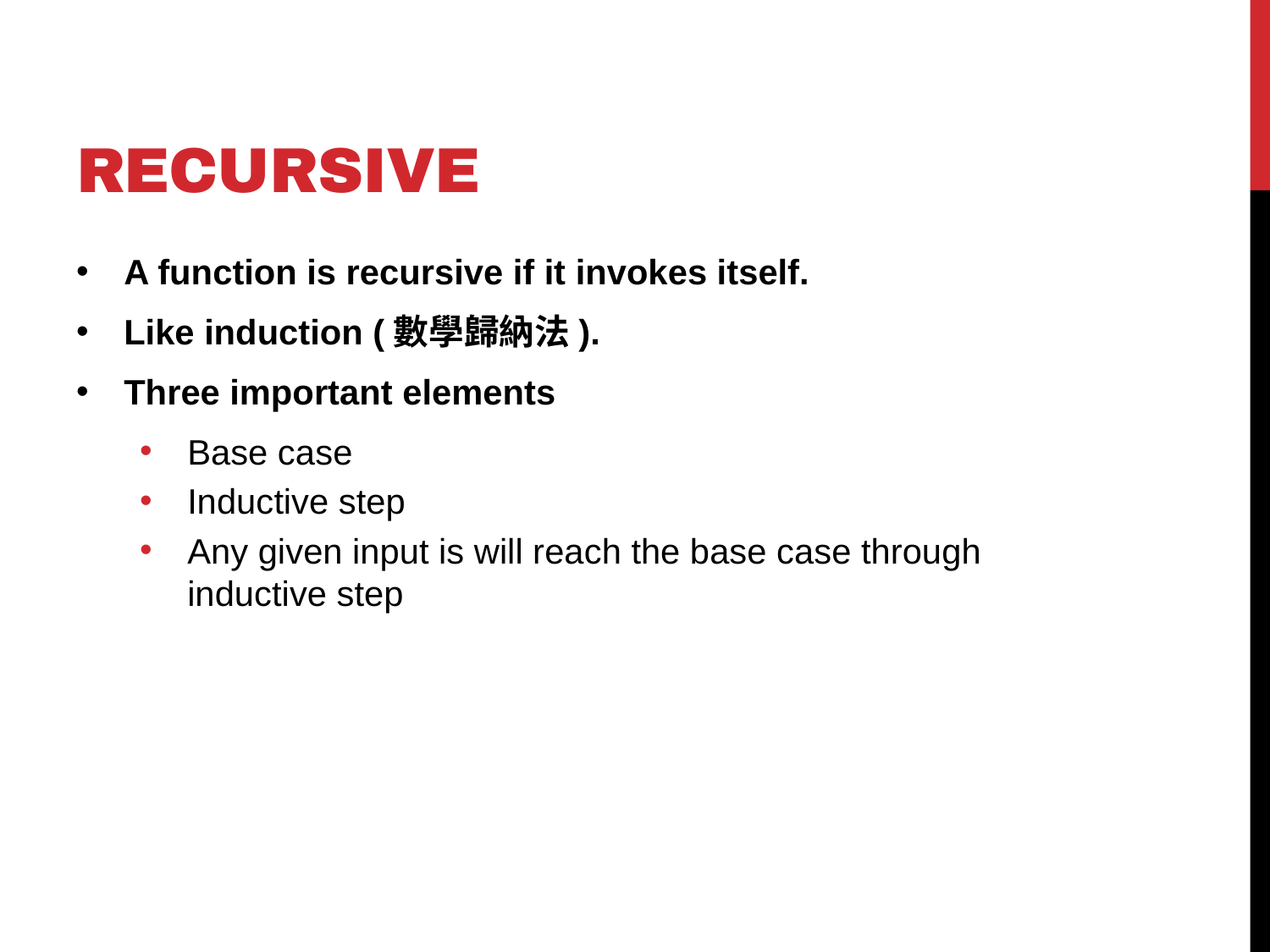

# Recursive
A function is recursive if it invokes itself.
Like induction (數學歸納法).
Three important elements
Base case
Inductive step
Any given input is will reach the base case through inductive step